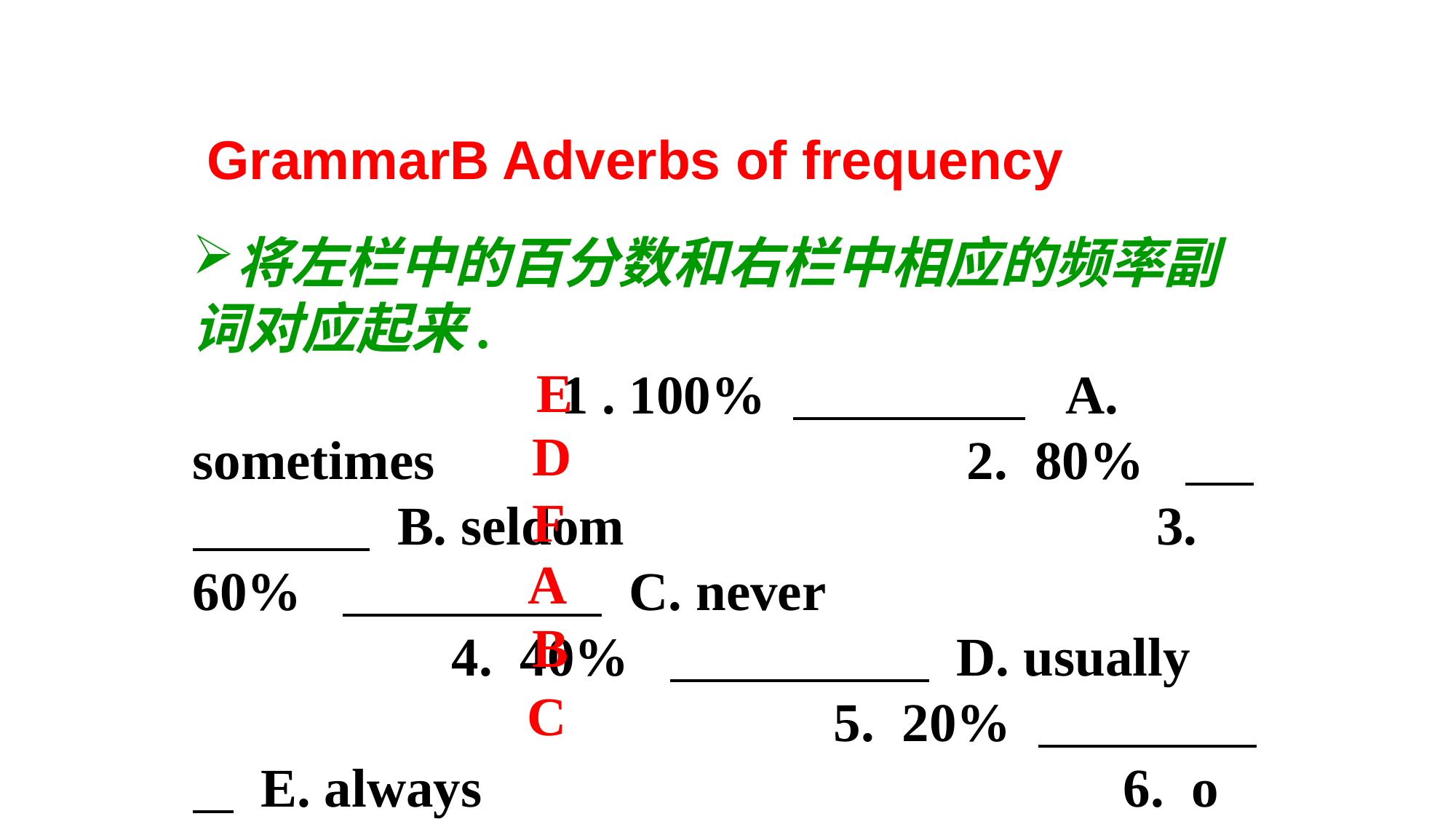

GrammarB Adverbs of frequency
将左栏中的百分数和右栏中相应的频率副词对应起来.                                                                                    1 . 100%                      A. sometimes                                       2.  80%                        B. seldom                                       3.  60%                        C. never                                                    4.  40%                        D. usually                                                     5.  20%                        E. always                                               6.  o%                          F. often
E
D
F
A
B
C